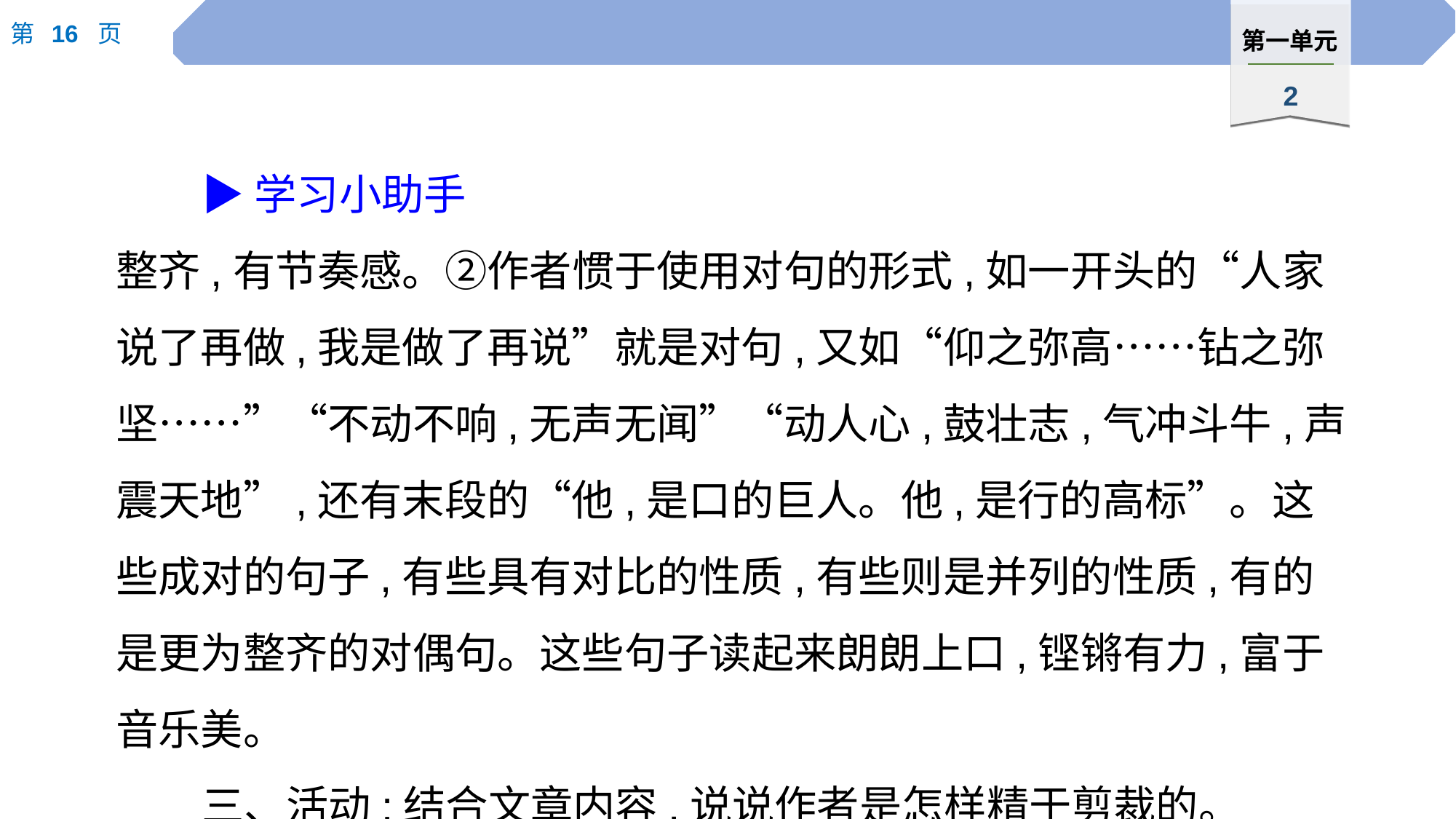

▶学习小助手
整齐,有节奏感。②作者惯于使用对句的形式,如一开头的“人家说了再做,我是做了再说”就是对句,又如“仰之弥高……钻之弥坚……”“不动不响,无声无闻”“动人心,鼓壮志,气冲斗牛,声震天地”,还有末段的“他,是口的巨人。他,是行的高标”。这些成对的句子,有些具有对比的性质,有些则是并列的性质,有的是更为整齐的对偶句。这些句子读起来朗朗上口,铿锵有力,富于音乐美。
三、活动:结合文章内容,说说作者是怎样精于剪裁的。